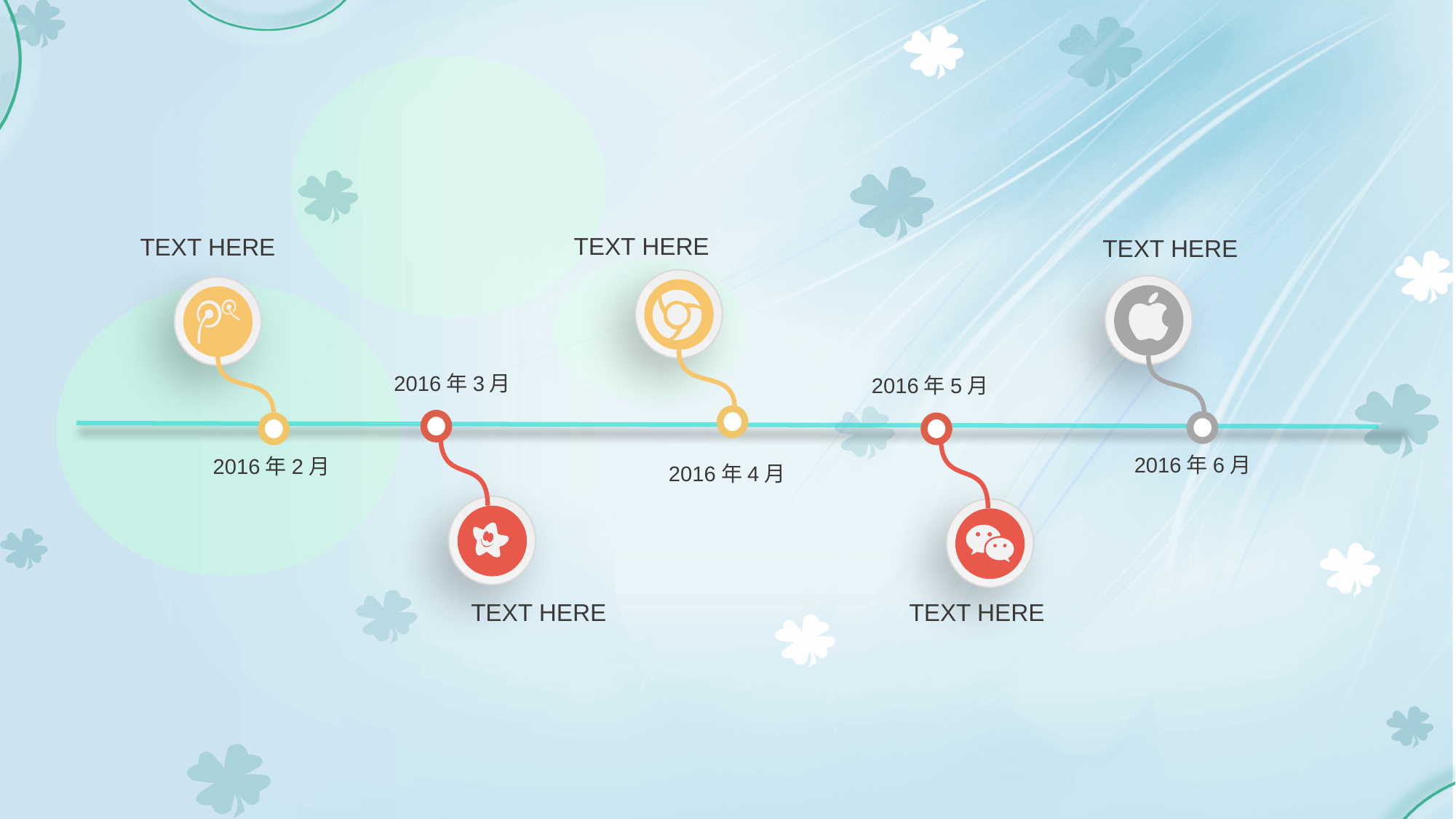

TEXT HERE
TEXT HERE
TEXT HERE

2016年3月
2016年5月

2016年6月
2016年2月
2016年4月
TEXT HERE
TEXT HERE